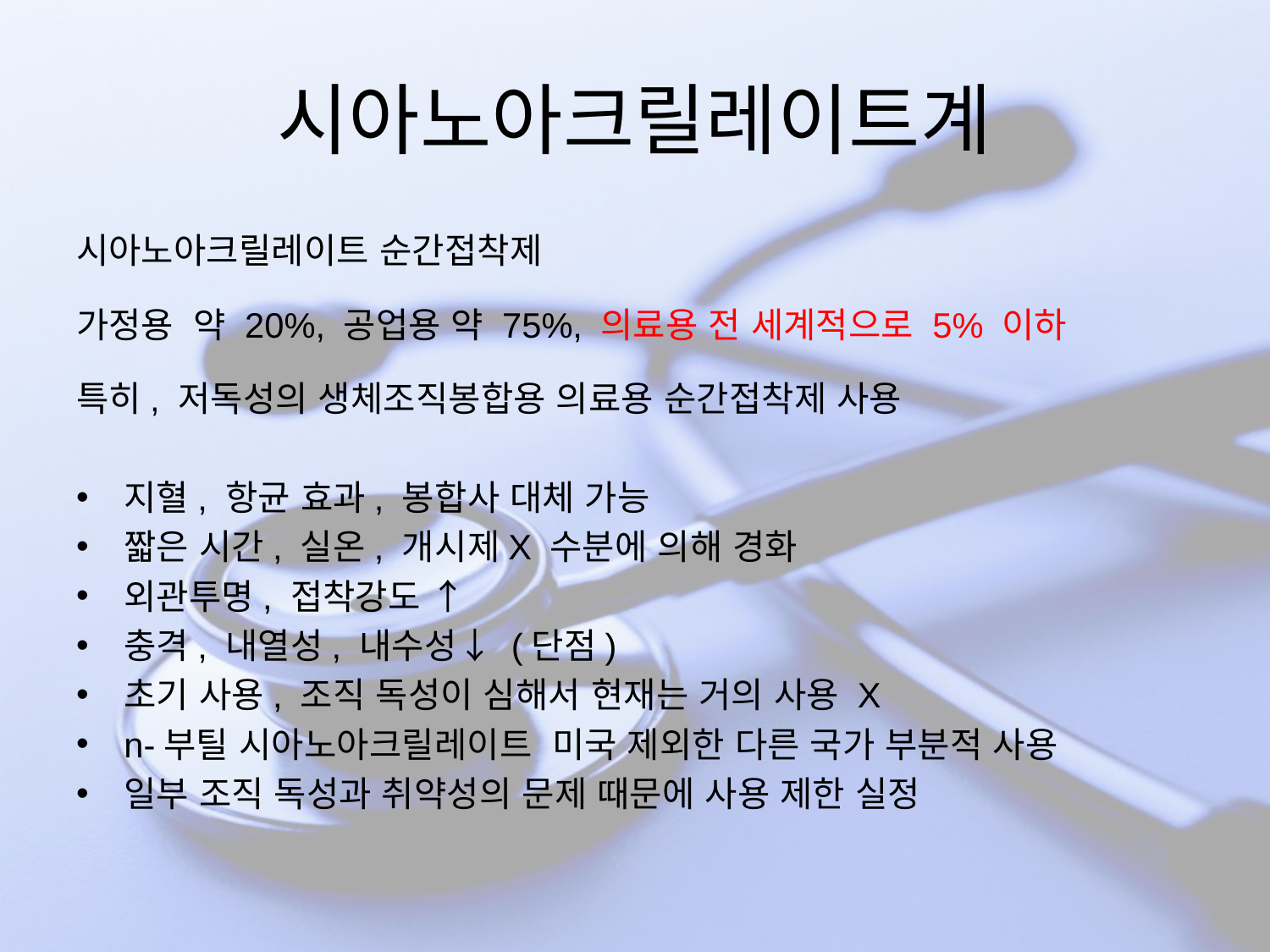

# 시아노아크릴레이트계
시아노아크릴레이트 순간접착제

가정용  약 20%, 공업용 약 75%, 의료용 전 세계적으로 5% 이하

특히, 저독성의 생체조직봉합용 의료용 순간접착제 사용

지혈, 항균 효과, 봉합사 대체 가능
짧은 시간, 실온, 개시제X 수분에 의해 경화
외관투명, 접착강도 ↑
충격, 내열성, 내수성↓ (단점)
초기 사용, 조직 독성이 심해서 현재는 거의 사용 X
n-부틸 시아노아크릴레이트  미국 제외한 다른 국가 부분적 사용
일부 조직 독성과 취약성의 문제 때문에 사용 제한 실정